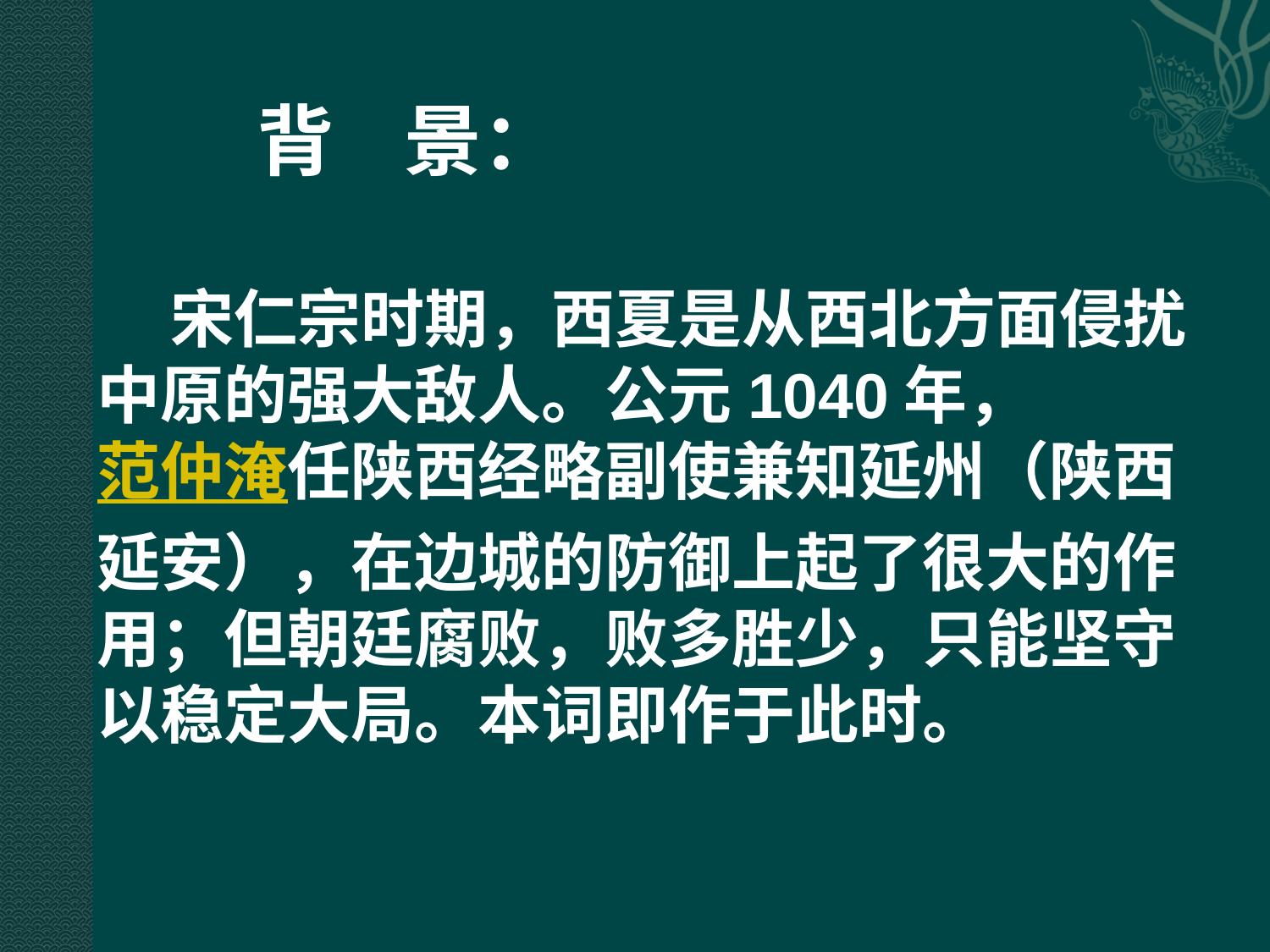

背    景：

    宋仁宗时期，西夏是从西北方面侵扰中原的强大敌人。公元1040年，范仲淹任陕西经略副使兼知延州（陕西延安），在边城的防御上起了很大的作用；但朝廷腐败，败多胜少，只能坚守以稳定大局。本词即作于此时。